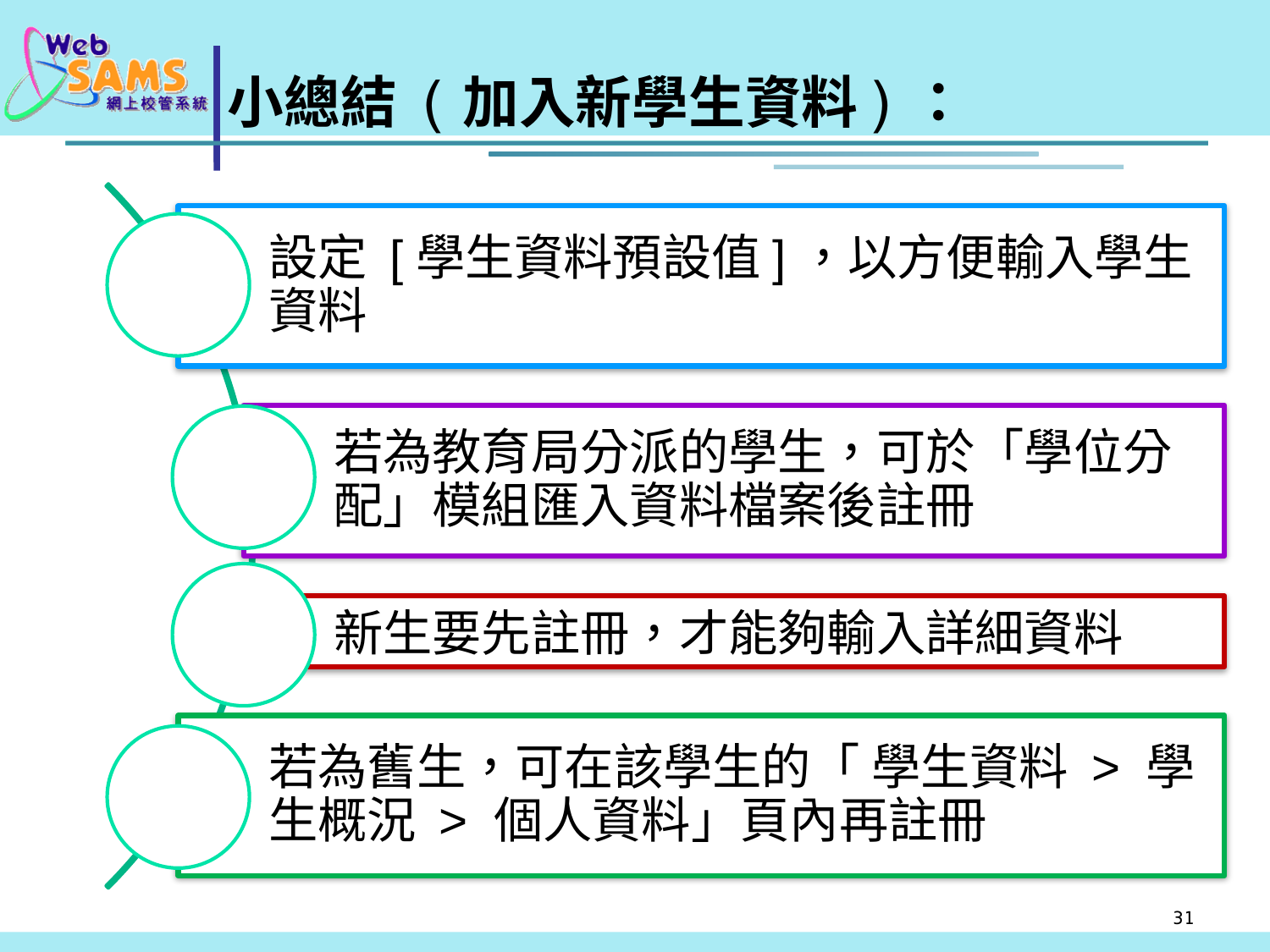

# 小總結 (加入新學生資料)：
設定 [學生資料預設值]，以方便輸入學生資料
若為教育局分派的學生，可於「學位分配」模組匯入資料檔案後註冊
新生要先註冊，才能夠輸入詳細資料
若為舊生，可在該學生的「 學生資料 > 學生概況 > 個人資料」頁內再註冊
31